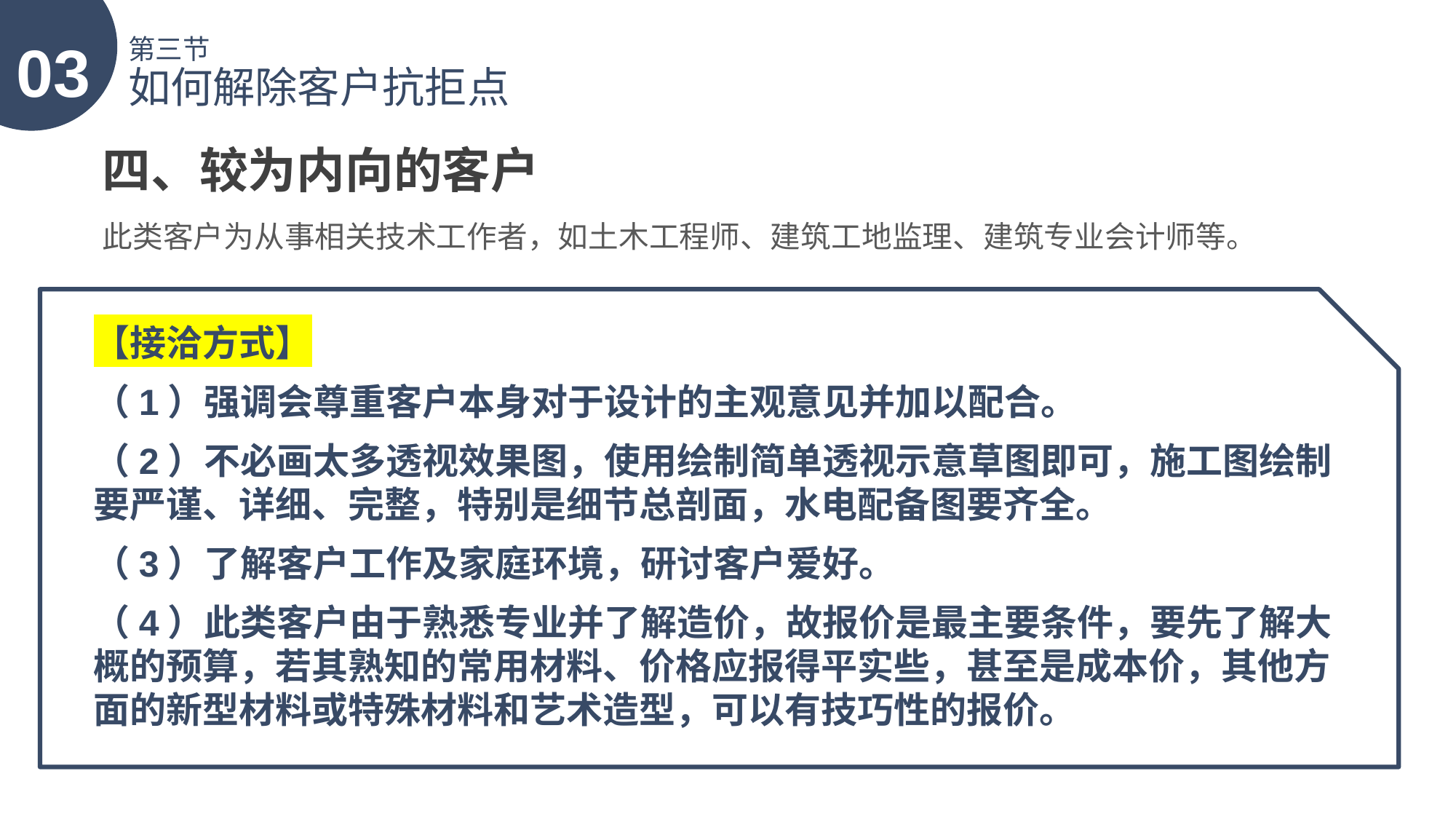

03
第三节
如何解除客户抗拒点
四、较为内向的客户
此类客户为从事相关技术工作者，如土木工程师、建筑工地监理、建筑专业会计师等。

【接洽方式】
（1）强调会尊重客户本身对于设计的主观意见并加以配合。
（2）不必画太多透视效果图，使用绘制简单透视示意草图即可，施工图绘制要严谨、详细、完整，特别是细节总剖面，水电配备图要齐全。
（3）了解客户工作及家庭环境，研讨客户爱好。
（4）此类客户由于熟悉专业并了解造价，故报价是最主要条件，要先了解大概的预算，若其熟知的常用材料、价格应报得平实些，甚至是成本价，其他方面的新型材料或特殊材料和艺术造型，可以有技巧性的报价。